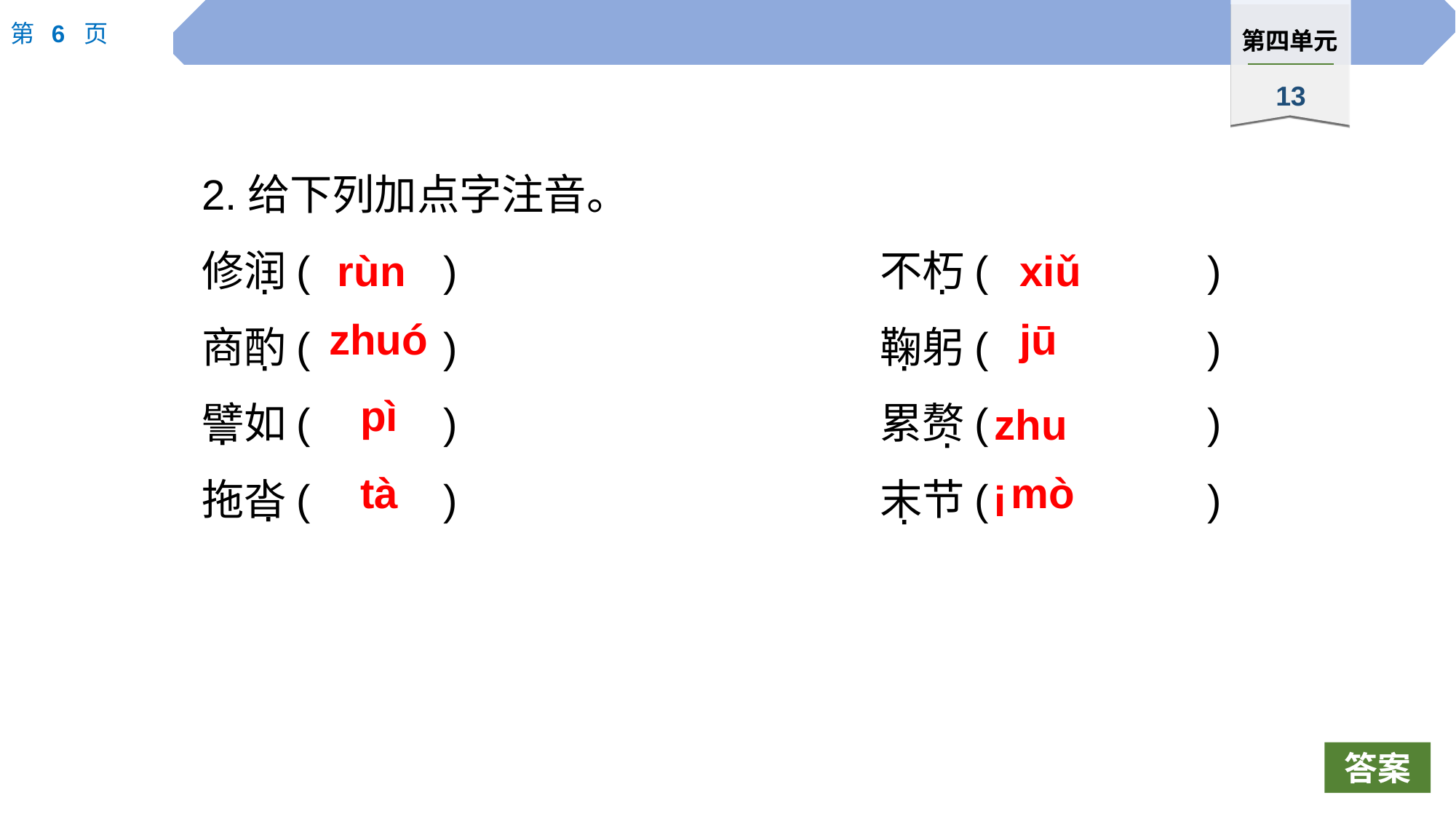

2.给下列加点字注音。
修润(		)				不朽(		)
商酌(		)				鞠躬(		)
譬如(		)				累赘(		)
拖沓(		)				末节(		)
rùn
xiǔ
·
·
zhuó
jū
·
·
pì
zhui
·
·
tà
mò
·
·
答案